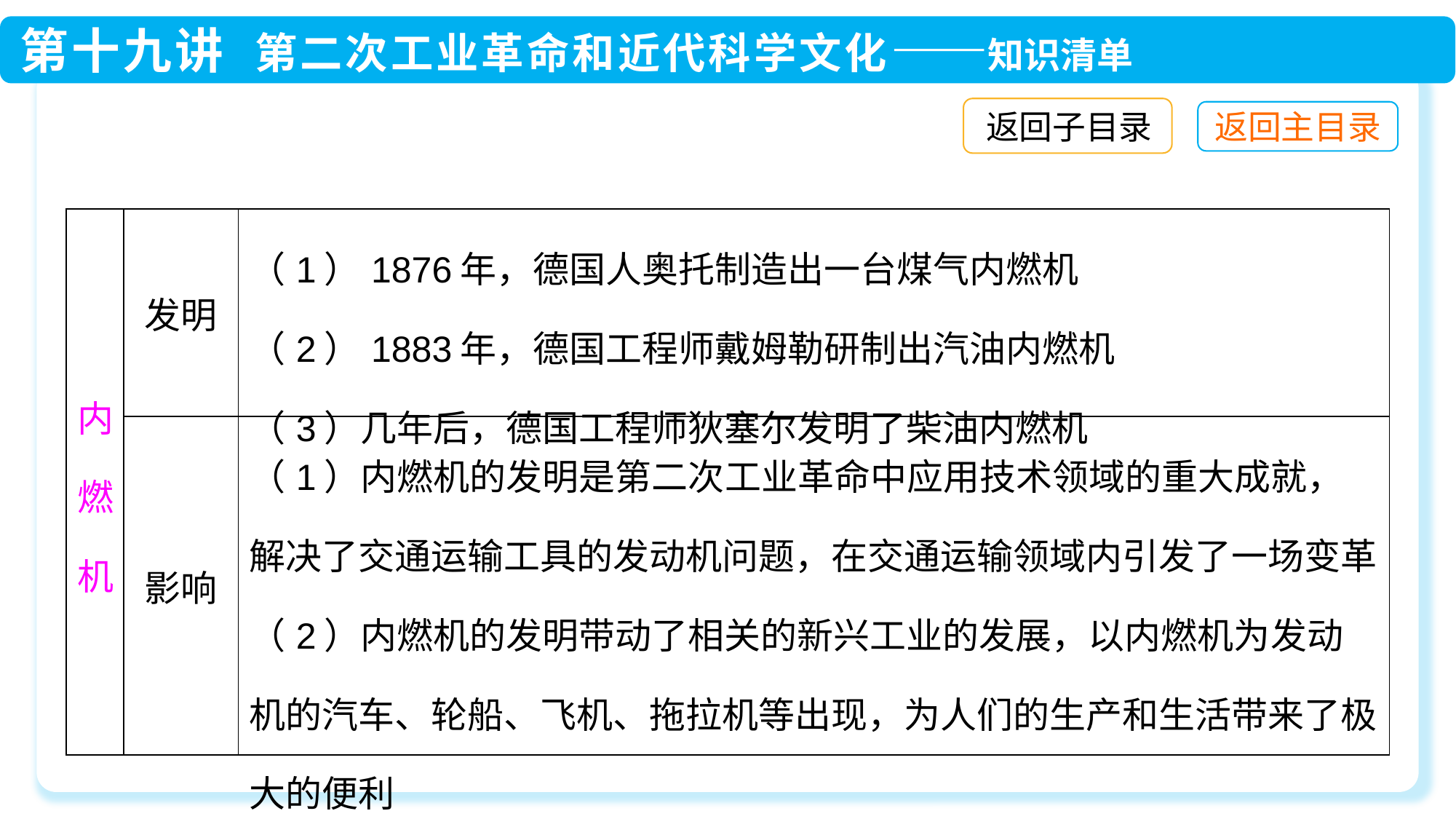

返回子目录
| 内燃机 | 发明 | （1）1876年，德国人奥托制造出一台煤气内燃机 （2）1883年，德国工程师戴姆勒研制出汽油内燃机 （3）几年后，德国工程师狄塞尔发明了柴油内燃机 |
| --- | --- | --- |
|  | 影响 | （1）内燃机的发明是第二次工业革命中应用技术领域的重大成就，解决了交通运输工具的发动机问题，在交通运输领域内引发了一场变革 （2）内燃机的发明带动了相关的新兴工业的发展，以内燃机为发动机的汽车、轮船、飞机、拖拉机等出现，为人们的生产和生活带来了极大的便利 |